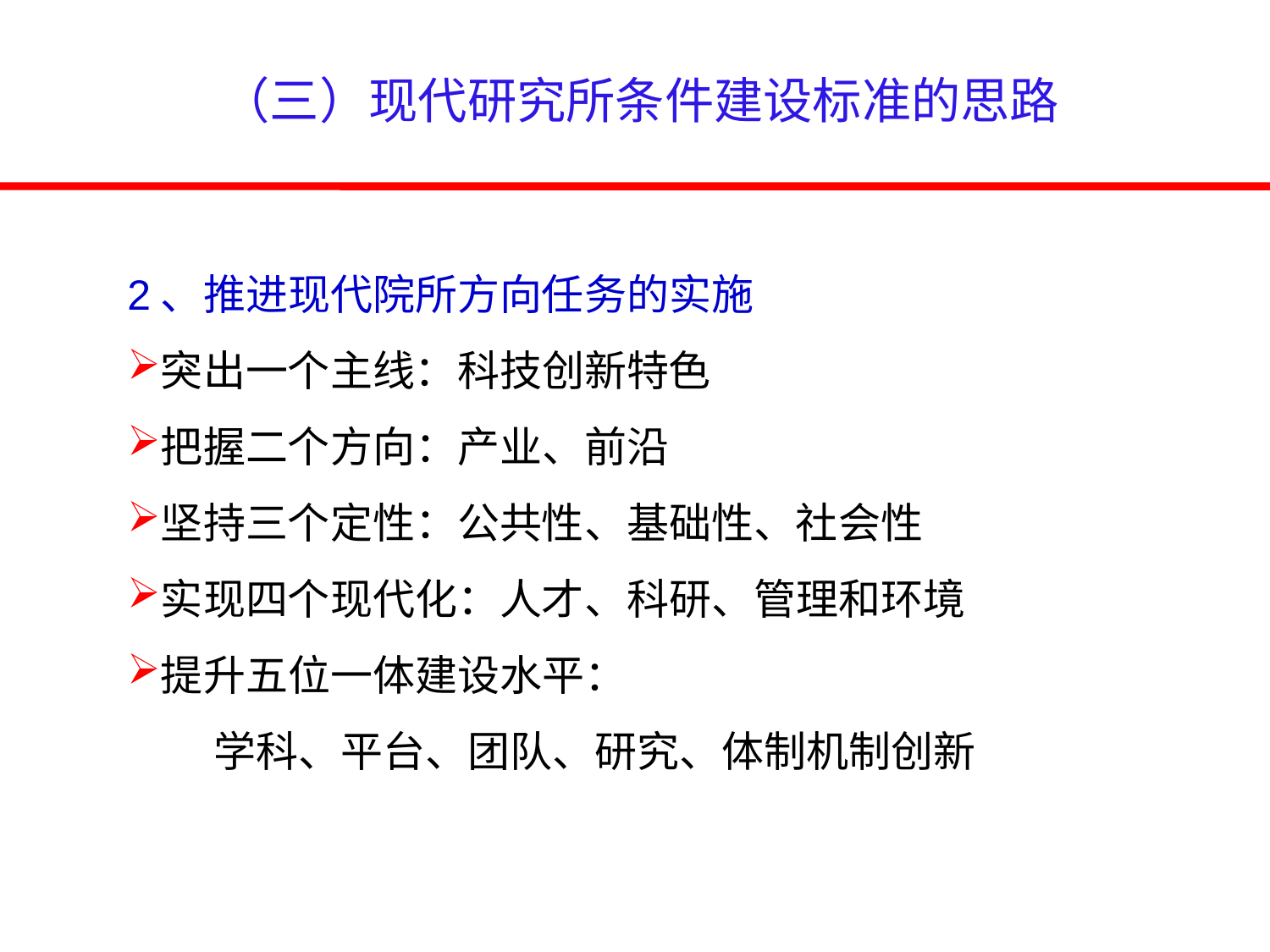

（三）现代研究所条件建设标准的思路

2、推进现代院所方向任务的实施
突出一个主线：科技创新特色
把握二个方向：产业、前沿
坚持三个定性：公共性、基础性、社会性
实现四个现代化：人才、科研、管理和环境
提升五位一体建设水平：
        学科、平台、团队、研究、体制机制创新